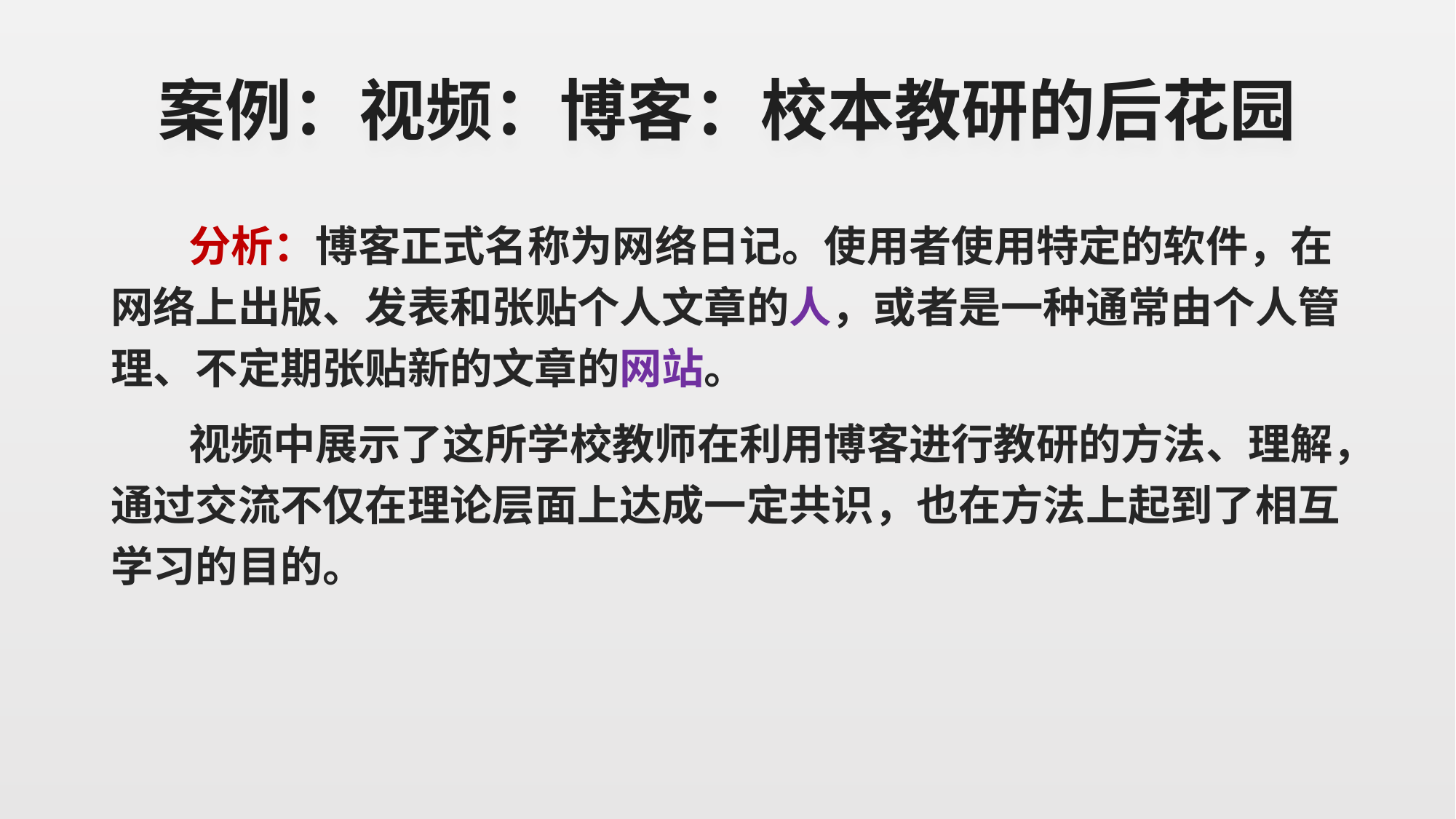

# 案例：视频：博客：校本教研的后花园
       分析：博客正式名称为网络日记。使用者使用特定的软件，在网络上出版、发表和张贴个人文章的人，或者是一种通常由个人管理、不定期张贴新的文章的网站。
       视频中展示了这所学校教师在利用博客进行教研的方法、理解，通过交流不仅在理论层面上达成一定共识，也在方法上起到了相互学习的目的。